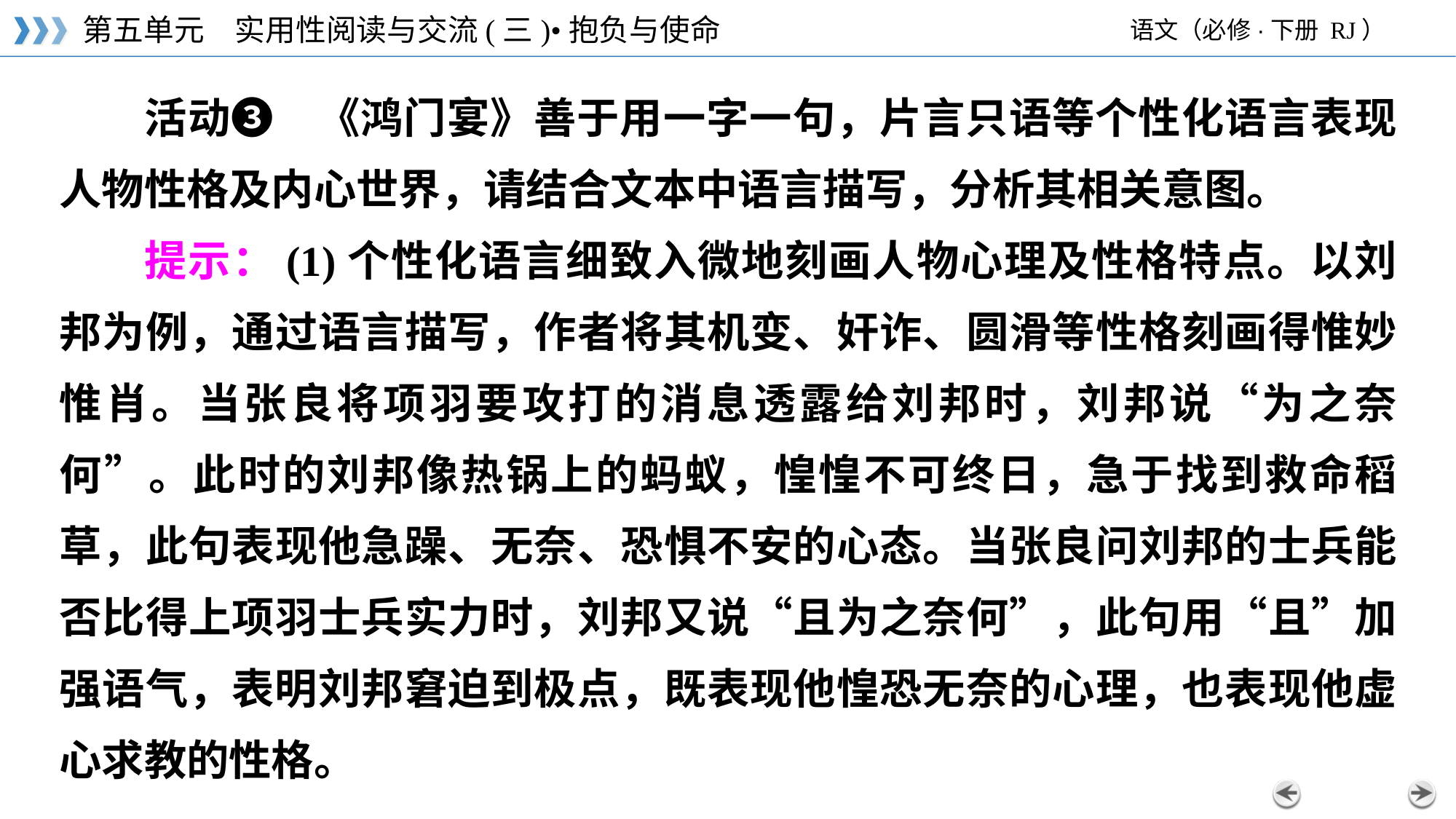

活动❸　《鸿门宴》善于用一字一句，片言只语等个性化语言表现人物性格及内心世界，请结合文本中语言描写，分析其相关意图。
提示：(1)个性化语言细致入微地刻画人物心理及性格特点。以刘邦为例，通过语言描写，作者将其机变、奸诈、圆滑等性格刻画得惟妙惟肖。当张良将项羽要攻打的消息透露给刘邦时，刘邦说“为之奈何”。此时的刘邦像热锅上的蚂蚁，惶惶不可终日，急于找到救命稻草，此句表现他急躁、无奈、恐惧不安的心态。当张良问刘邦的士兵能否比得上项羽士兵实力时，刘邦又说“且为之奈何”，此句用“且”加强语气，表明刘邦窘迫到极点，既表现他惶恐无奈的心理，也表现他虚心求教的性格。